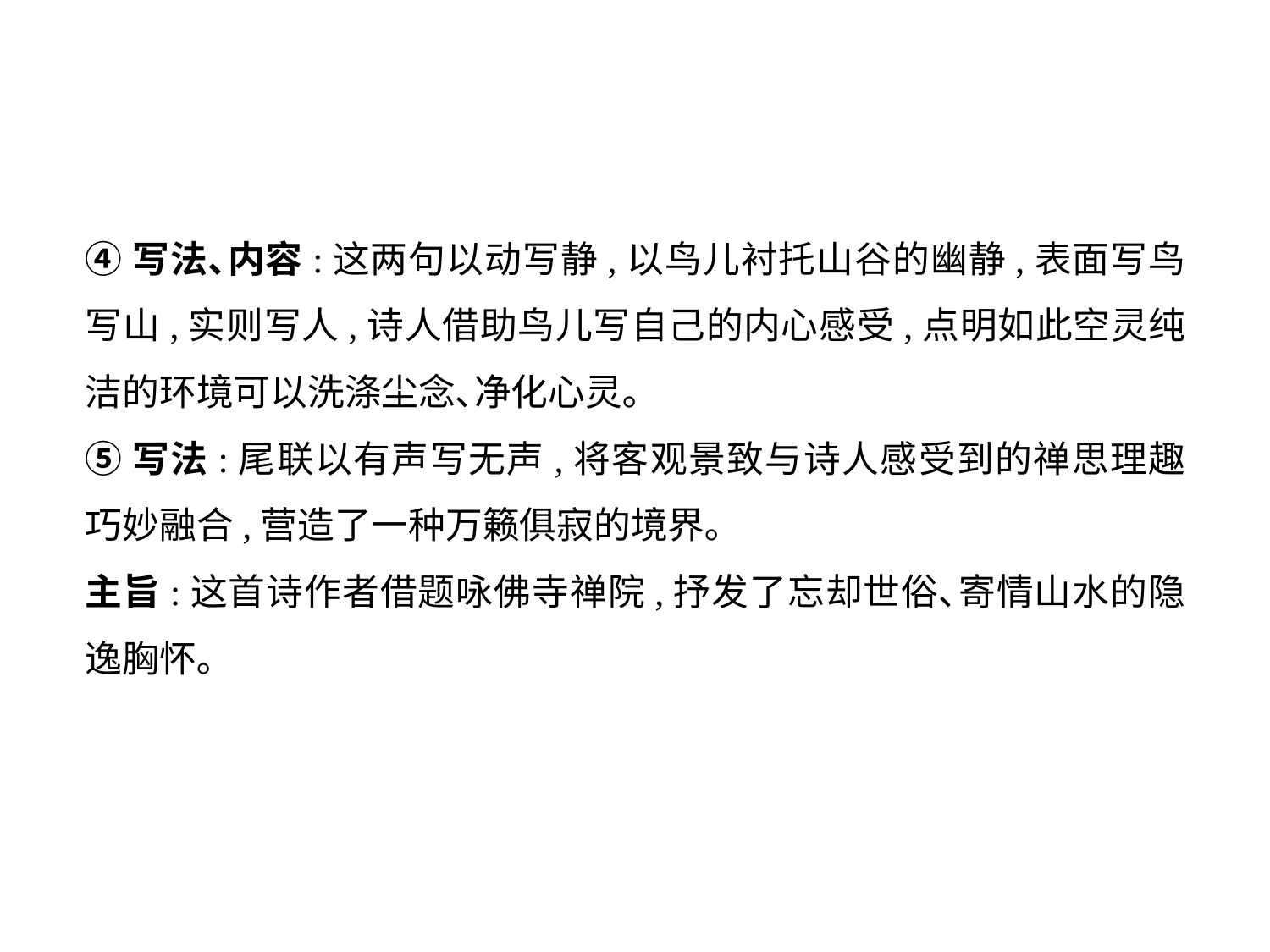

④写法､内容:这两句以动写静,以鸟儿衬托山谷的幽静,表面写鸟写山,实则写人,诗人借助鸟儿写自己的内心感受,点明如此空灵纯洁的环境可以洗涤尘念､净化心灵｡
⑤写法:尾联以有声写无声,将客观景致与诗人感受到的禅思理趣巧妙融合,营造了一种万籁俱寂的境界｡
主旨:这首诗作者借题咏佛寺禅院,抒发了忘却世俗､寄情山水的隐逸胸怀｡